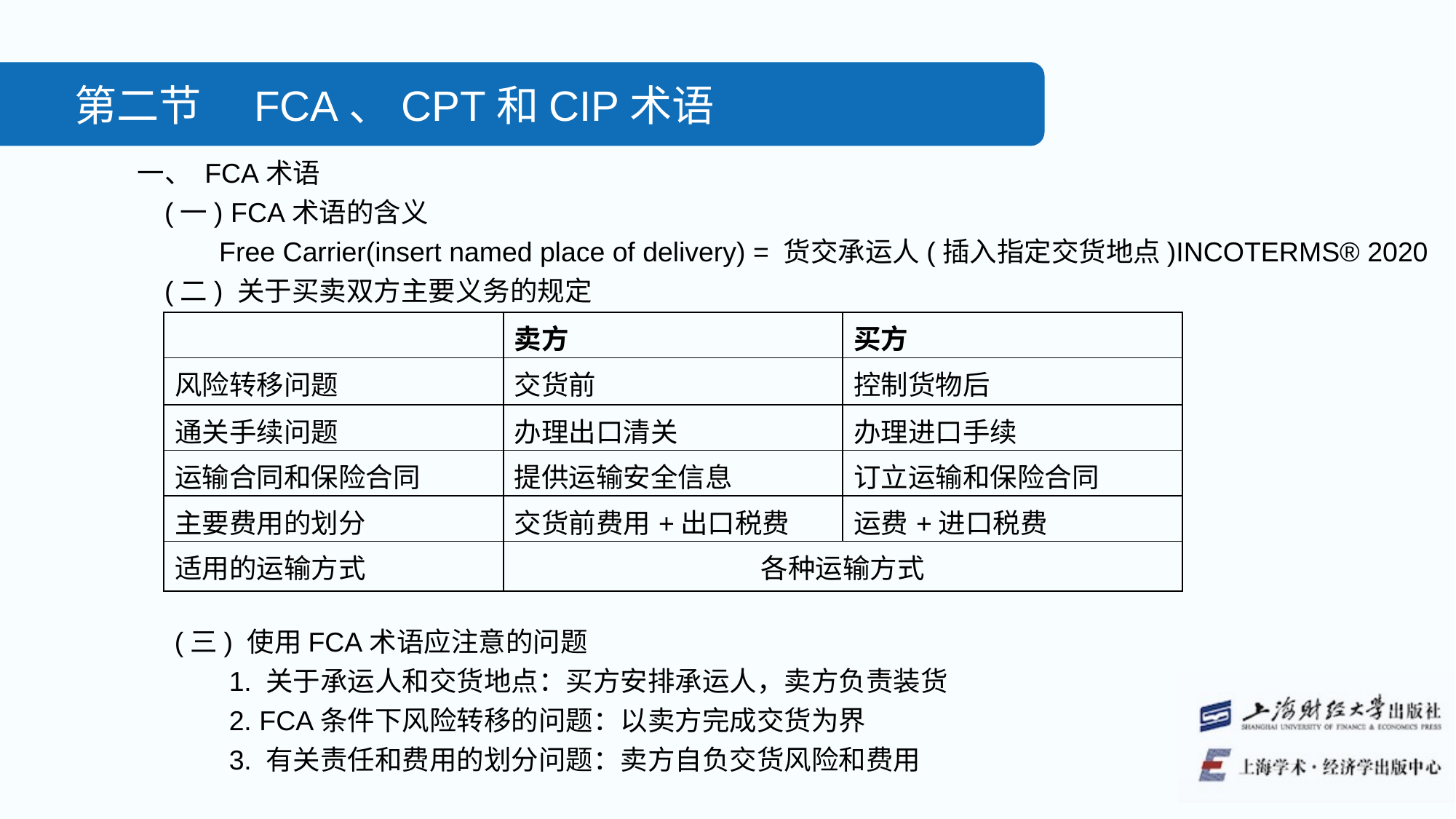

第二节　FCA、CPT和CIP术语
　一、 FCA术语
(一) FCA术语的含义
Free Carrier(insert named place of delivery) = 货交承运人(插入指定交货地点)INCOTERMS® 2020
(二) 关于买卖双方主要义务的规定

|  | 卖方 | 买方 |
| --- | --- | --- |
| 风险转移问题 | 交货前 | 控制货物后 |
| 通关手续问题 | 办理出口清关 | 办理进口手续 |
| 运输合同和保险合同 | 提供运输安全信息 | 订立运输和保险合同 |
| 主要费用的划分 | 交货前费用+出口税费 | 运费+进口税费 |
| 适用的运输方式 | 各种运输方式 |  |
(三) 使用FCA术语应注意的问题
1. 关于承运人和交货地点：买方安排承运人，卖方负责装货
2. FCA条件下风险转移的问题：以卖方完成交货为界
3. 有关责任和费用的划分问题：卖方自负交货风险和费用